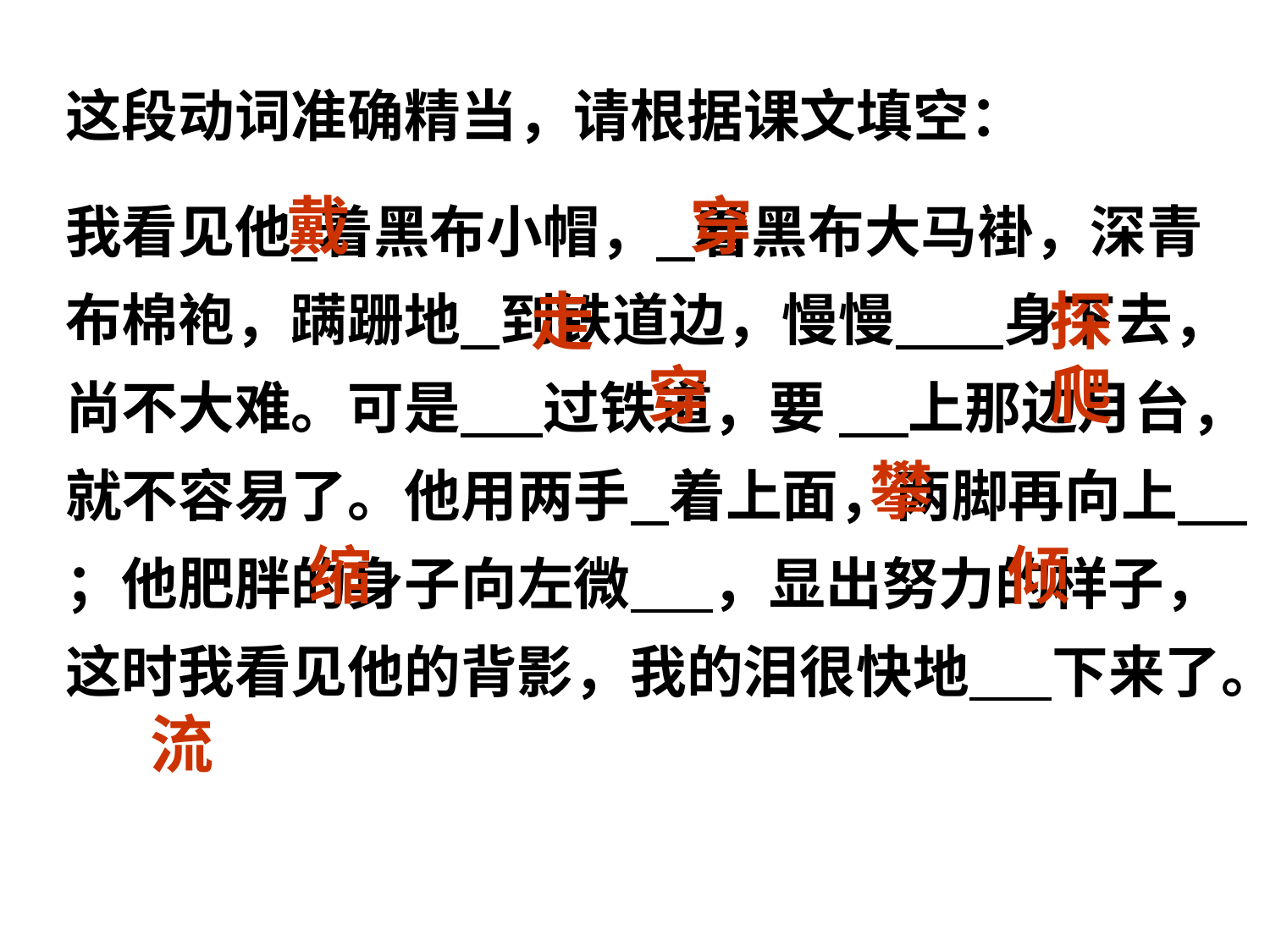

这段动词准确精当，请根据课文填空：
我看见他  着黑布小帽，   着黑布大马褂，深青布棉袍，蹒跚地   到铁道边，慢慢 　   身下去，尚不大难。可是  　过铁道，要  　上那边月台，就不容易了。他用两手   着上面，两脚再向上 　 ；他肥胖的身子向左微 　 ，显出努力的样子，这时我看见他的背影，我的泪很快地  　下来了。
戴
穿
走
探
穿
爬
攀
缩
倾
流